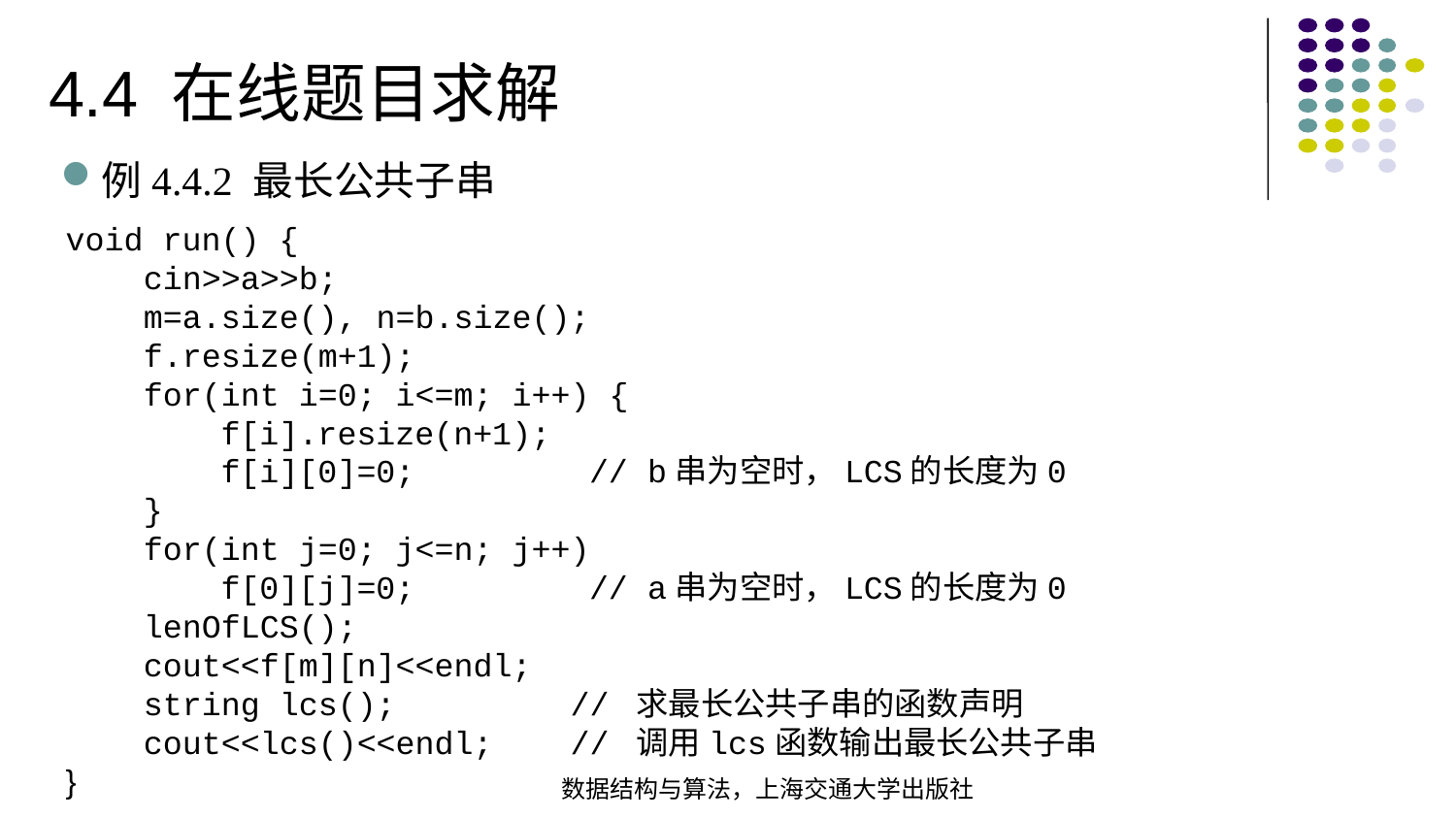

4.4 在线题目求解
例4.4.2 最长公共子串
void run() {    cin>>a>>b;    m=a.size(), n=b.size();    f.resize(m+1);    for(int i=0; i<=m; i++) {        f[i].resize(n+1);        f[i][0]=0;         // b串为空时，LCS的长度为0    }    for(int j=0; j<=n; j++)        f[0][j]=0;         // a串为空时，LCS的长度为0    lenOfLCS();    cout<<f[m][n]<<endl;
    string lcs();         // 求最长公共子串的函数声明     cout<<lcs()<<endl;    // 调用lcs函数输出最长公共子串}